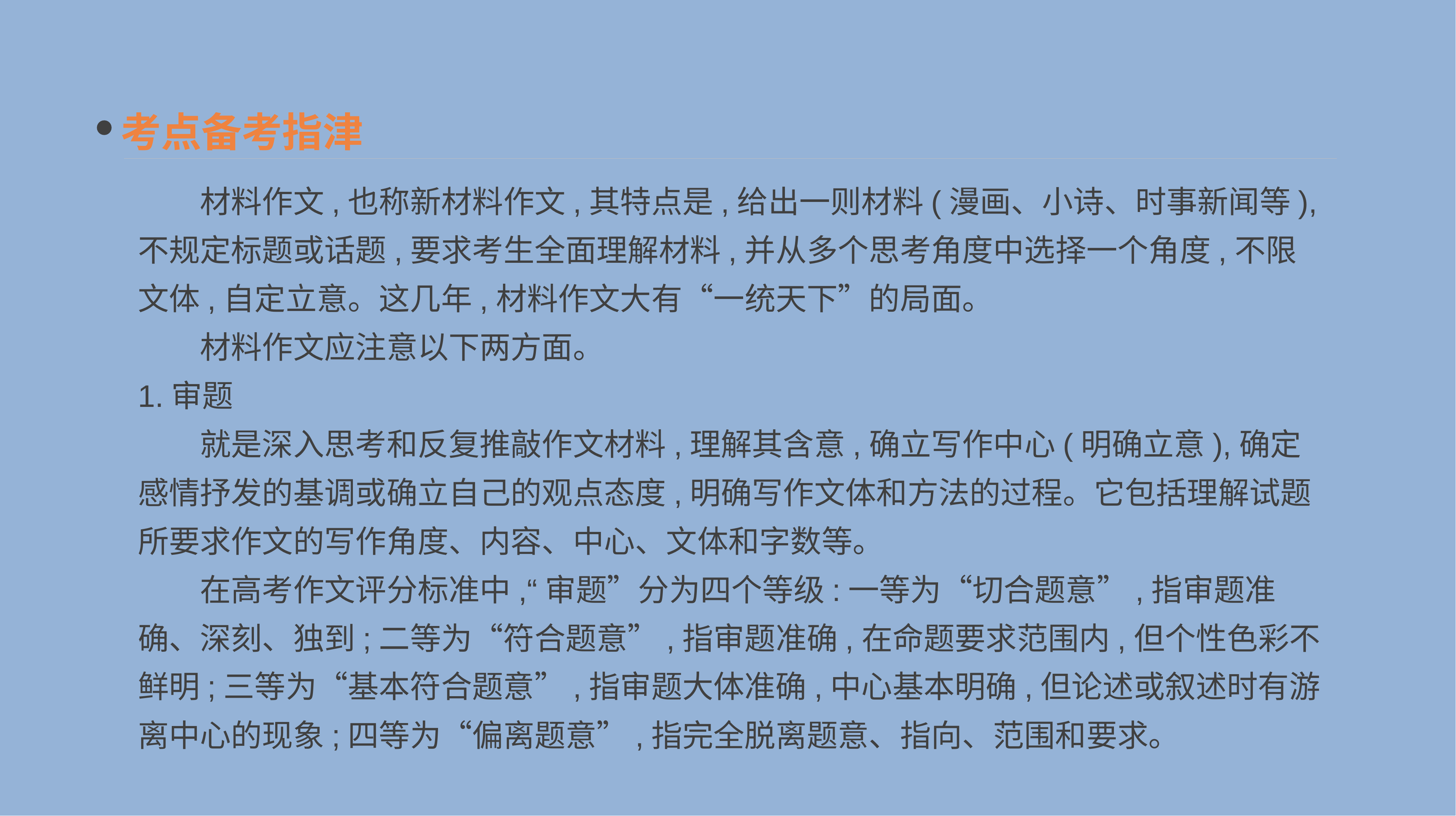

考点备考指津

　　材料作文,也称新材料作文,其特点是,给出一则材料(漫画、小诗、时事新闻等),不规定标题或话题,要求考生全面理解材料,并从多个思考角度中选择一个角度,不限文体,自定立意。这几年,材料作文大有“一统天下”的局面。
　　材料作文应注意以下两方面。
1.审题
　　就是深入思考和反复推敲作文材料,理解其含意,确立写作中心(明确立意),确定感情抒发的基调或确立自己的观点态度,明确写作文体和方法的过程。它包括理解试题所要求作文的写作角度、内容、中心、文体和字数等。
　　在高考作文评分标准中,“审题”分为四个等级:一等为“切合题意”,指审题准确、深刻、独到;二等为“符合题意”,指审题准确,在命题要求范围内,但个性色彩不鲜明;三等为“基本符合题意”,指审题大体准确,中心基本明确,但论述或叙述时有游离中心的现象;四等为“偏离题意”,指完全脱离题意、指向、范围和要求。